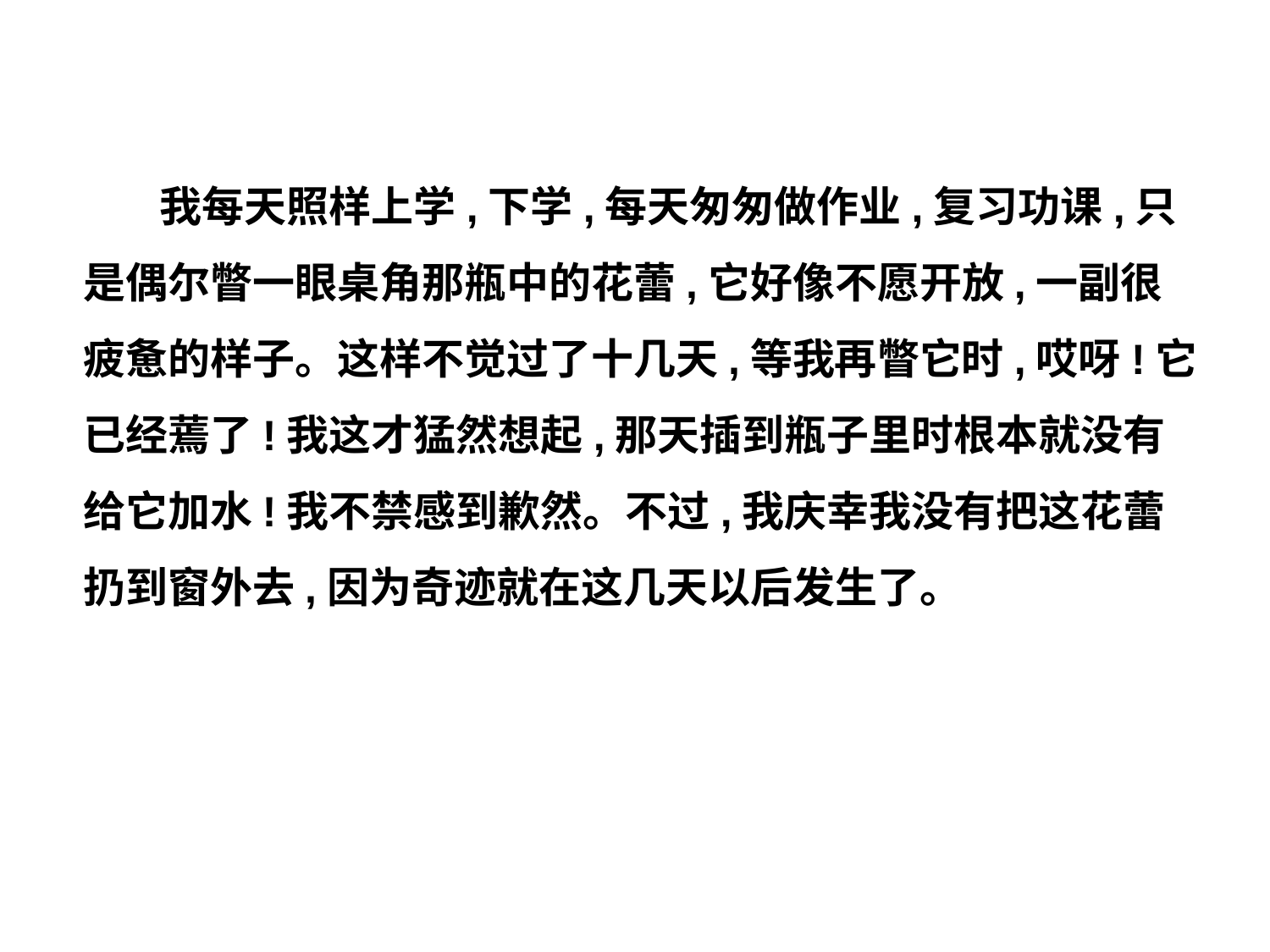

我每天照样上学,下学,每天匆匆做作业,复习功课,只
是偶尔瞥一眼桌角那瓶中的花蕾,它好像不愿开放,一副很
疲惫的样子。这样不觉过了十几天,等我再瞥它时,哎呀!它
已经蔫了!我这才猛然想起,那天插到瓶子里时根本就没有
给它加水!我不禁感到歉然。不过,我庆幸我没有把这花蕾
扔到窗外去,因为奇迹就在这几天以后发生了。